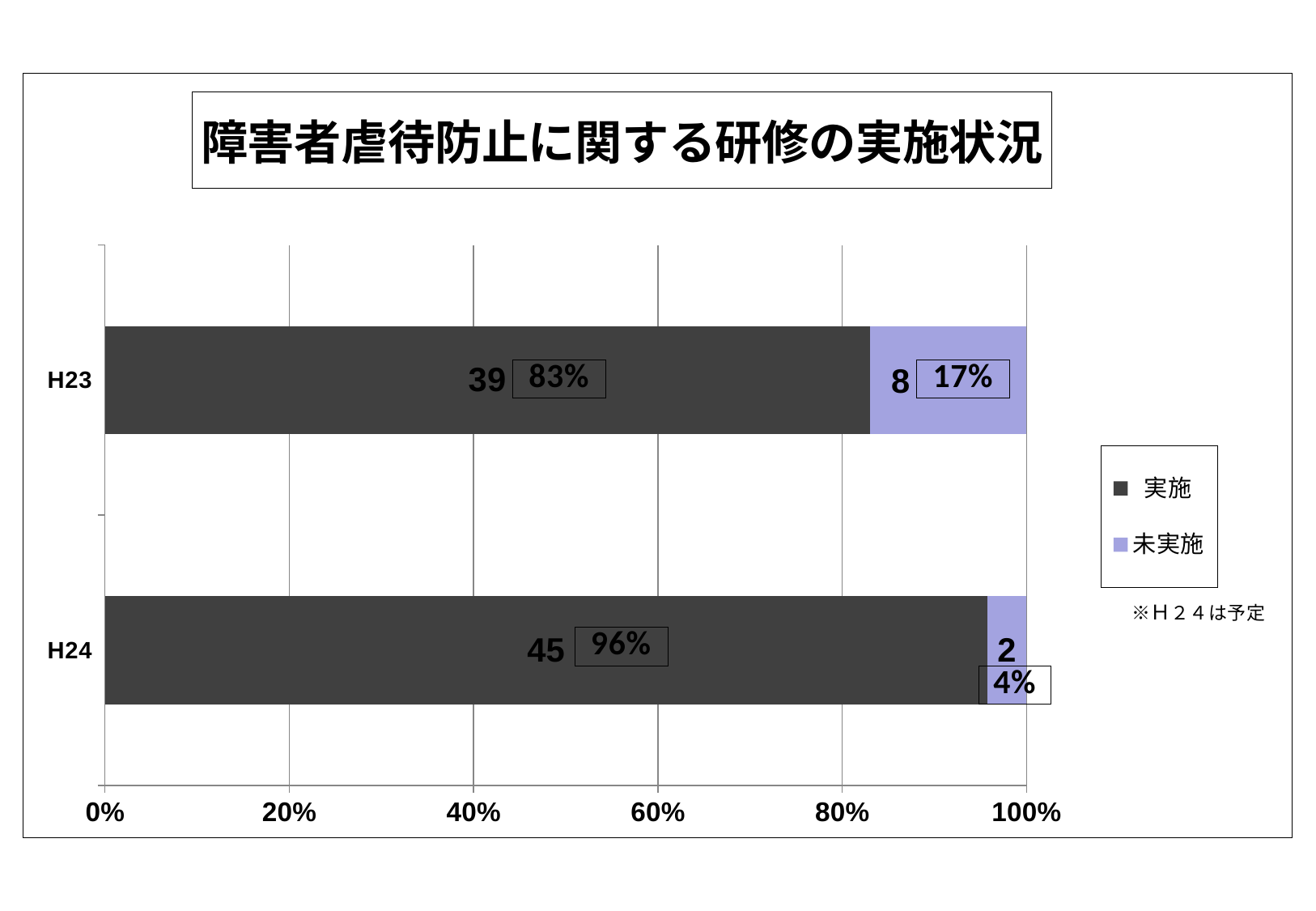

### Chart: 障害者虐待防止に関する研修の実施状況

| Category |  実施 | 未実施 |
|---|---|---|
| H24 | 45.0 | 2.0 |
| H23 | 39.0 | 8.0 |